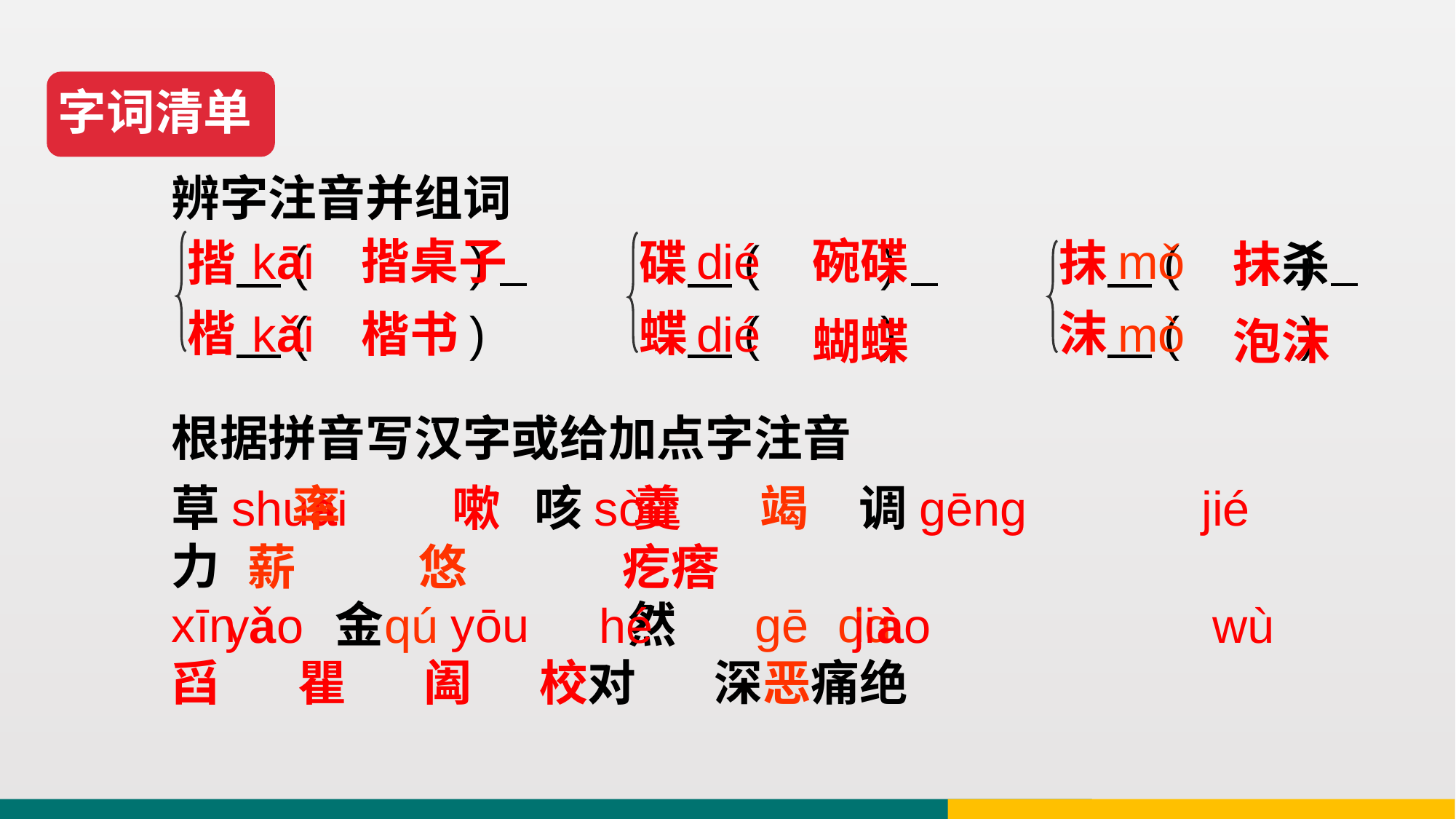

字词清单
辨字注音并组词
揩    (            )
楷    (            )
碟    (         )
蝶    (         )
抹    (         )
沫    (         )
kāi
揩桌子
dié
碗碟
mǒ
抹杀

kǎi
楷书
dié
mò
蝴蝶
泡沫
根据拼音写汉字或给加点字注音
草shuài             咳sòu             调gēng             jié   力
xīn   金     yōu   然      gē dɑ
舀       瞿       阖      校对       深恶痛绝
     率          嗽            羹       竭
 薪           悠              疙瘩
yǎo      qú            hé               jiào                     wù